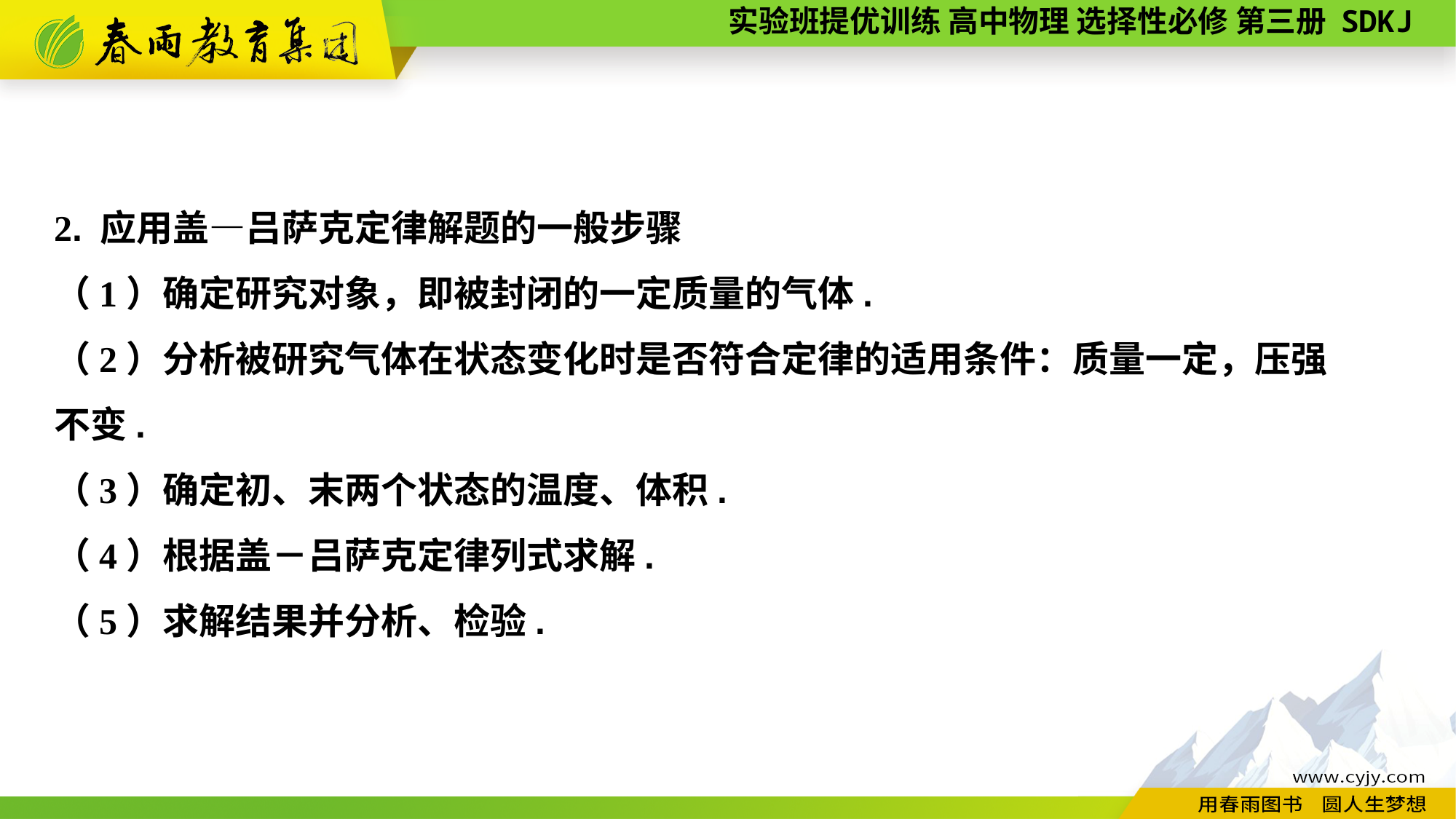

2. 应用盖—吕萨克定律解题的一般步骤
（1）确定研究对象，即被封闭的一定质量的气体.
（2）分析被研究气体在状态变化时是否符合定律的适用条件：质量一定，压强
不变.
（3）确定初、末两个状态的温度、体积.
（4）根据盖－吕萨克定律列式求解.
（5）求解结果并分析、检验.